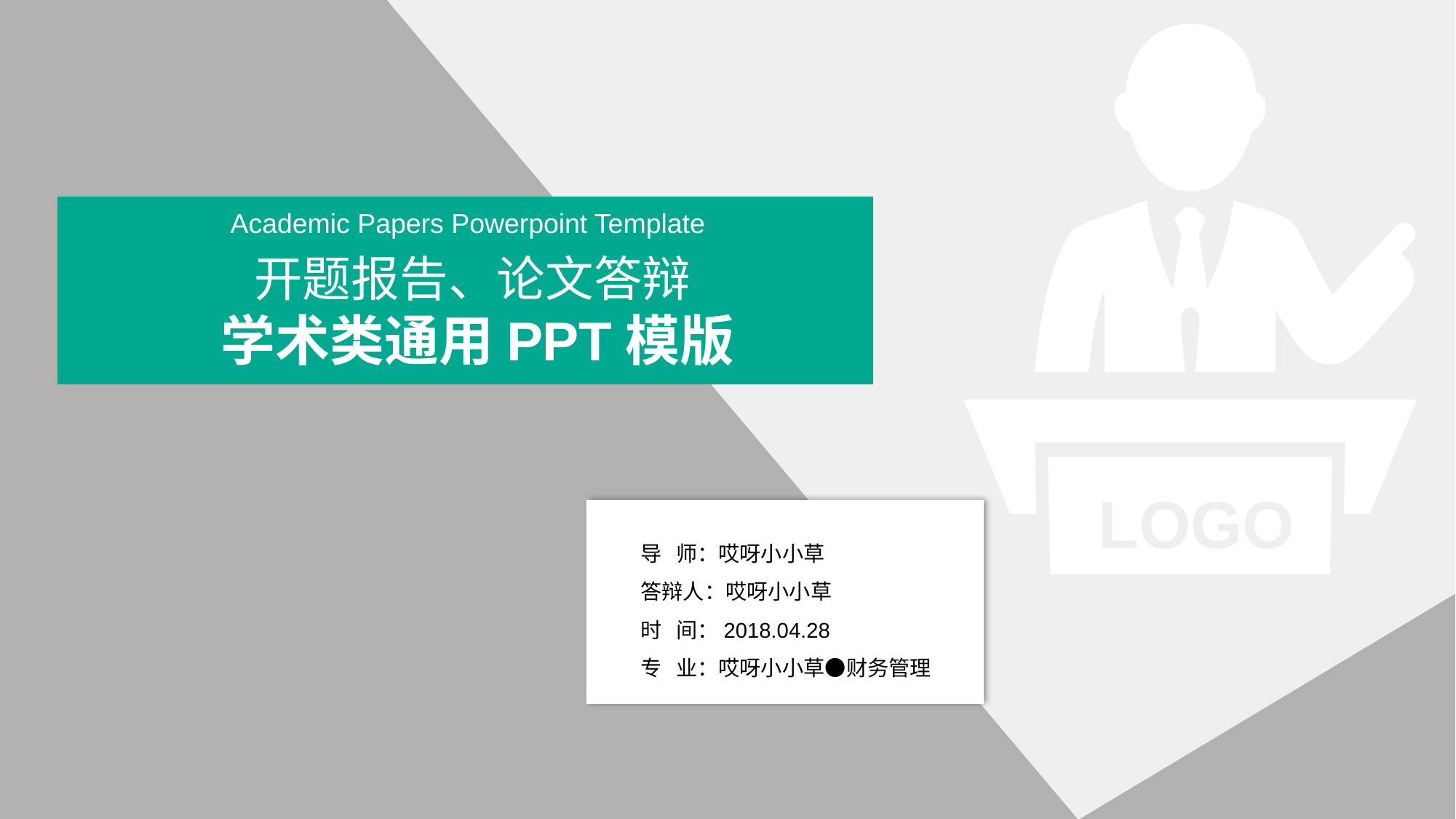

Academic Papers Powerpoint Template
  开题报告、论文答辩
学术类通用PPT模版
LOGO
导   师：哎呀小小草
答辩人：哎呀小小草
时   间：2018.04.28
专   业：哎呀小小草●财务管理